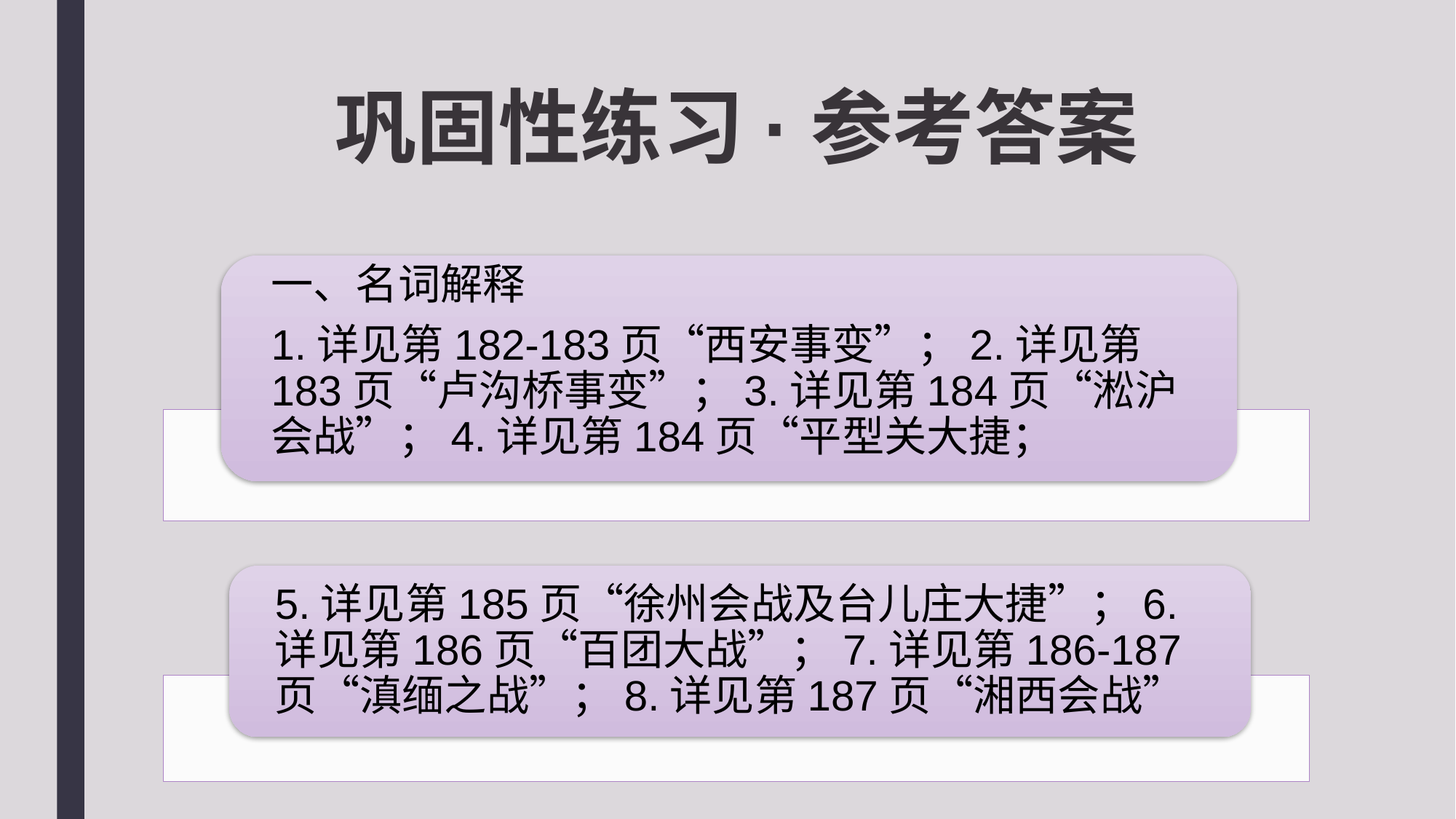

巩固性练习·参考答案

一、名词解释
1.详见第182-183页“西安事变”；2.详见第183页“卢沟桥事变”；3.详见第184页“淞沪会战”；4.详见第184页“平型关大捷；

5.详见第185页“徐州会战及台儿庄大捷”；6.详见第186页“百团大战”；7.详见第186-187页“滇缅之战”；8.详见第187页“湘西会战”